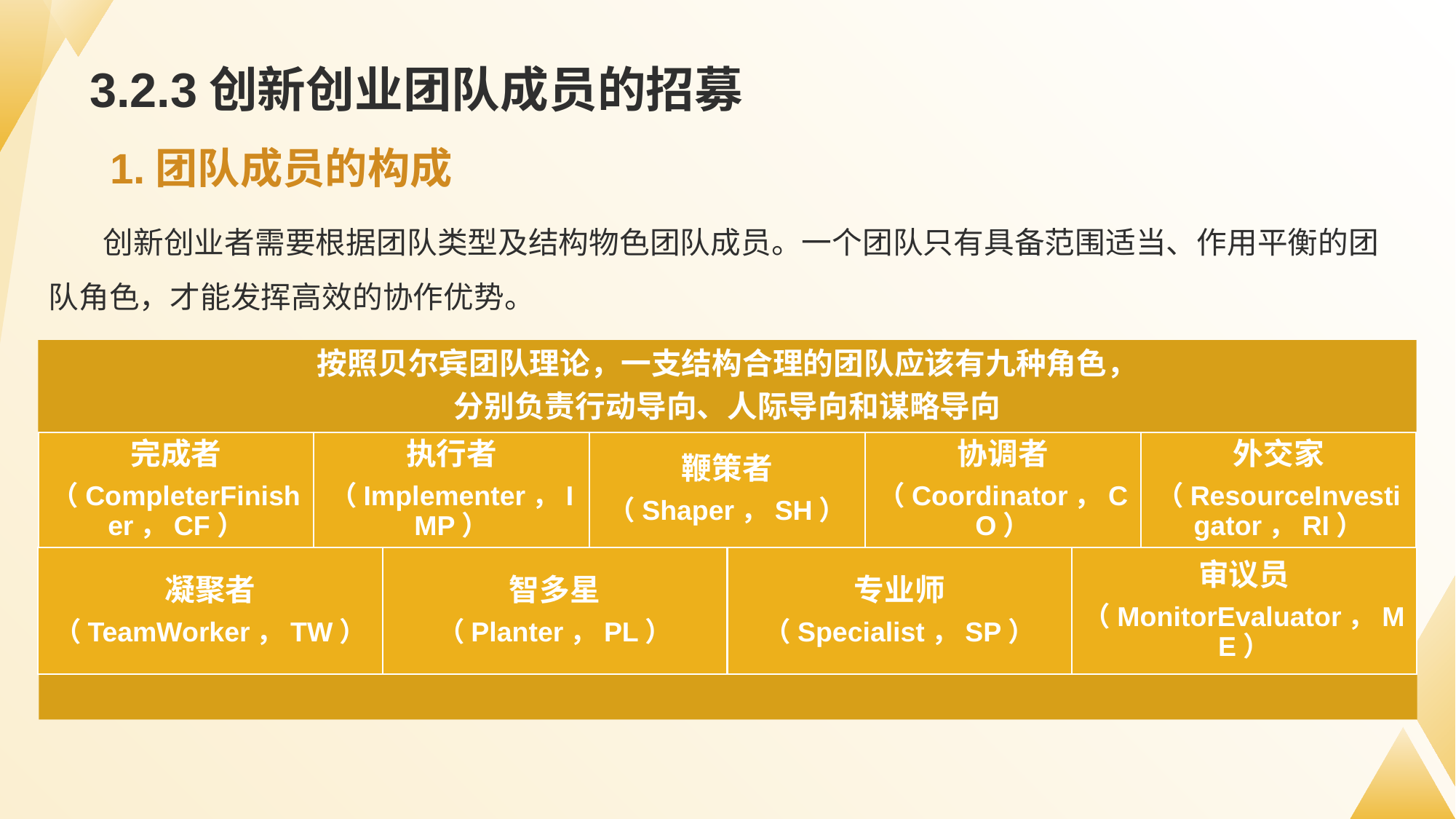

# 3.2.3创新创业团队成员的招募
1.团队成员的构成
创新创业者需要根据团队类型及结构物色团队成员。一个团队只有具备范围适当、作用平衡的团队角色，才能发挥高效的协作优势。
按照贝尔宾团队理论，一支结构合理的团队应该有九种角色，
分别负责行动导向、人际导向和谋略导向
完成者
（CompleterFinisher，CF）
执行者
（Implementer，IMP）
鞭策者
（Shaper，SH）
协调者
（Coordinator，CO）
外交家
（ResourceInvestigator，RI）
凝聚者
（TeamWorker，TW）
智多星
（Planter，PL）
专业师
（Specialist，SP）
审议员
（MonitorEvaluator，ME）